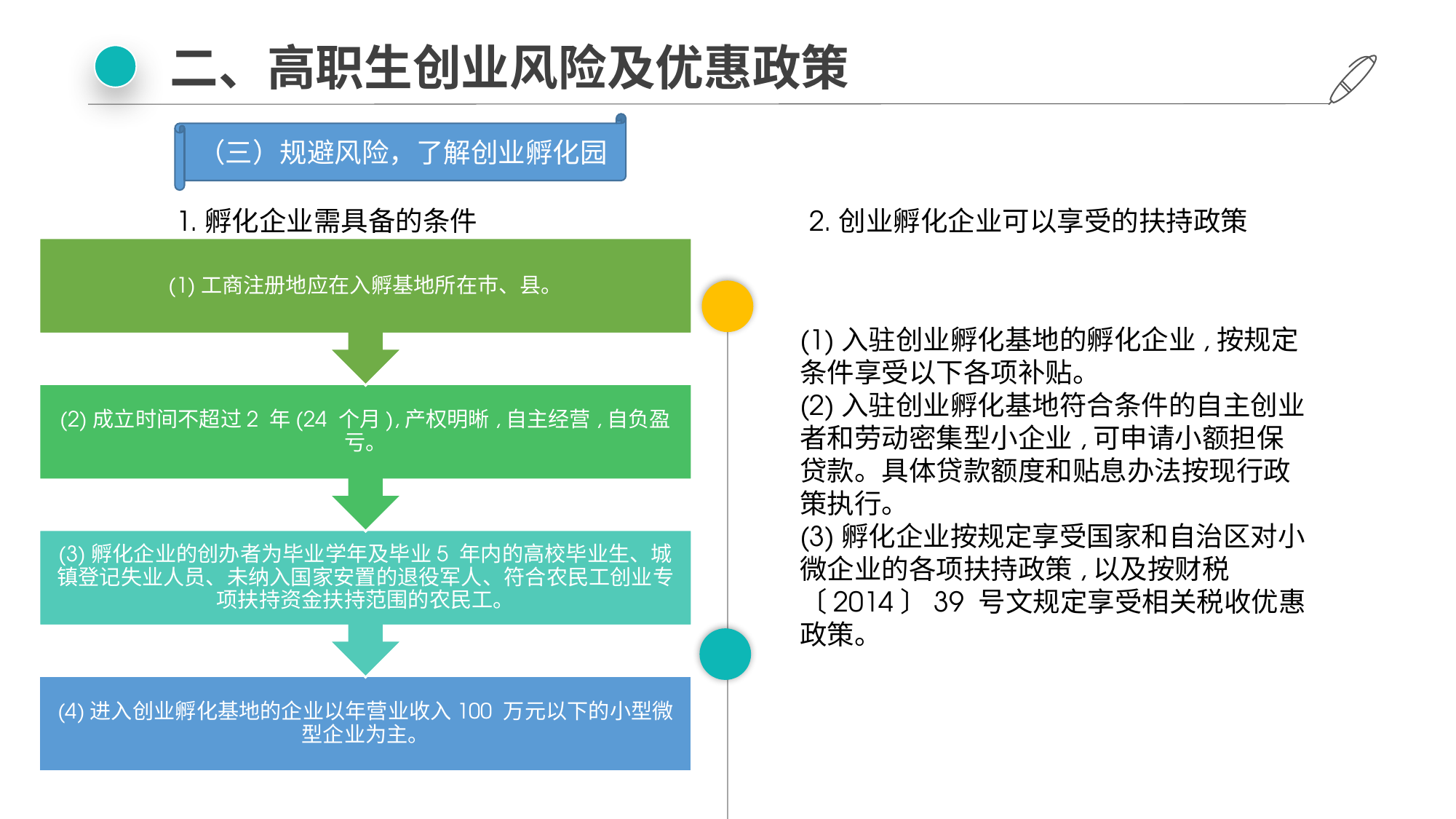

二、高职生创业风险及优惠政策

（三）规避风险，了解创业孵化园
1.孵化企业需具备的条件
2.创业孵化企业可以享受的扶持政策
(4)进入创业孵化基地的企业以年营业收入100 万元以下的小型微型企业为主。
(3)孵化企业的创办者为毕业学年及毕业5 年内的高校毕业生、城镇登记失业人员、未纳入国家安置的退役军人、符合农民工创业专项扶持资金扶持范围的农民工。
(2)成立时间不超过2 年(24 个月),产权明晰,自主经营,自负盈亏。
(1)工商注册地应在入孵基地所在巿、县。

(1)入驻创业孵化基地的孵化企业,按规定条件享受以下各项补贴。
(2)入驻创业孵化基地符合条件的自主创业者和劳动密集型小企业,可申请小额担保贷款。具体贷款额度和贴息办法按现行政策执行。
(3)孵化企业按规定享受国家和自治区对小微企业的各项扶持政策,以及按财税〔2014〕39 号文规定享受相关税收优惠政策。